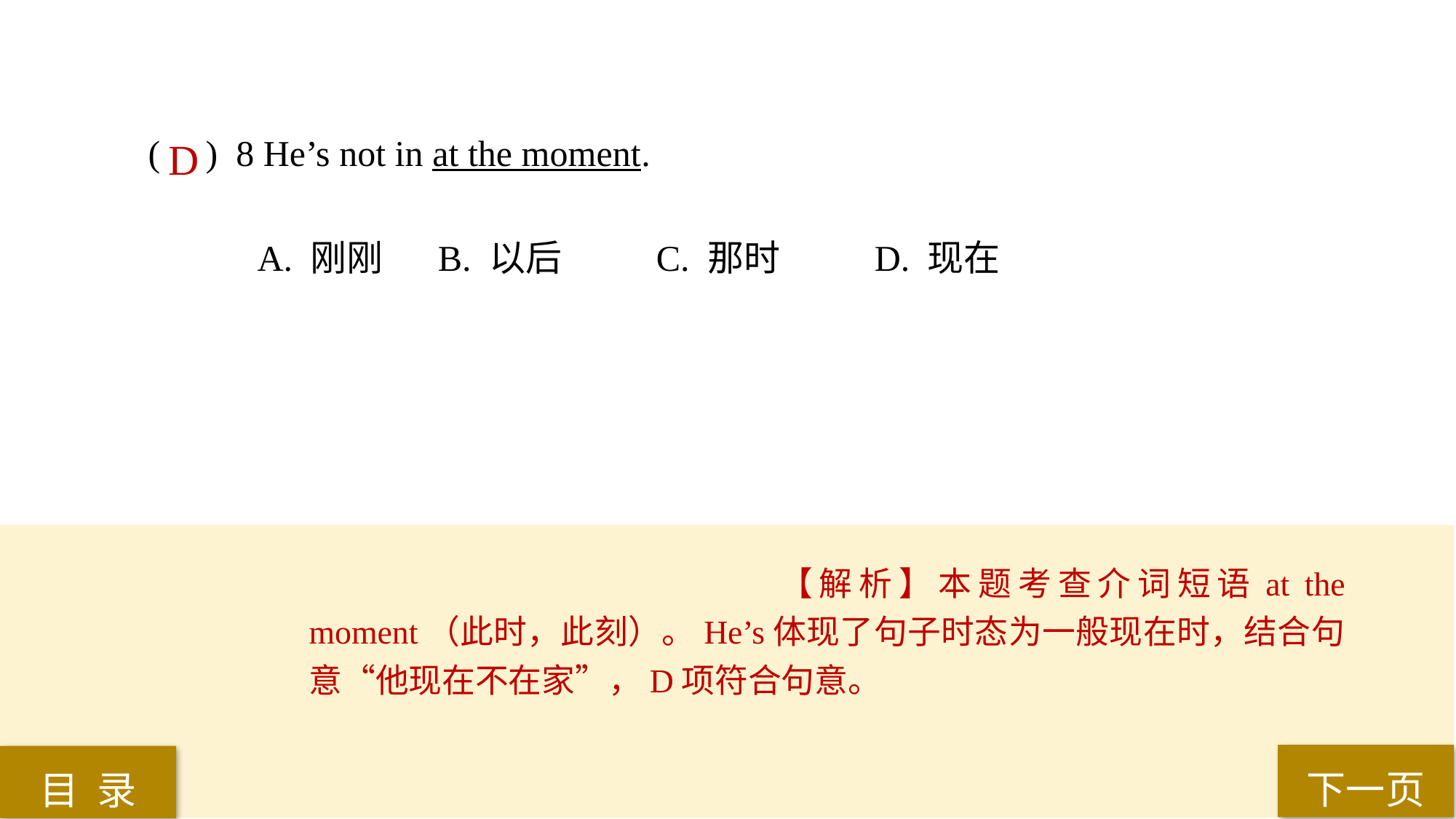

(     )  8 He’s not in at the moment.

A. 刚刚	 B. 以后	 C. 那时	 D. 现在
D
【解析】本题考查介词短语at the moment（此时，此刻）。He’s体现了句子时态为一般现在时，结合句意“他现在不在家”，D项符合句意。